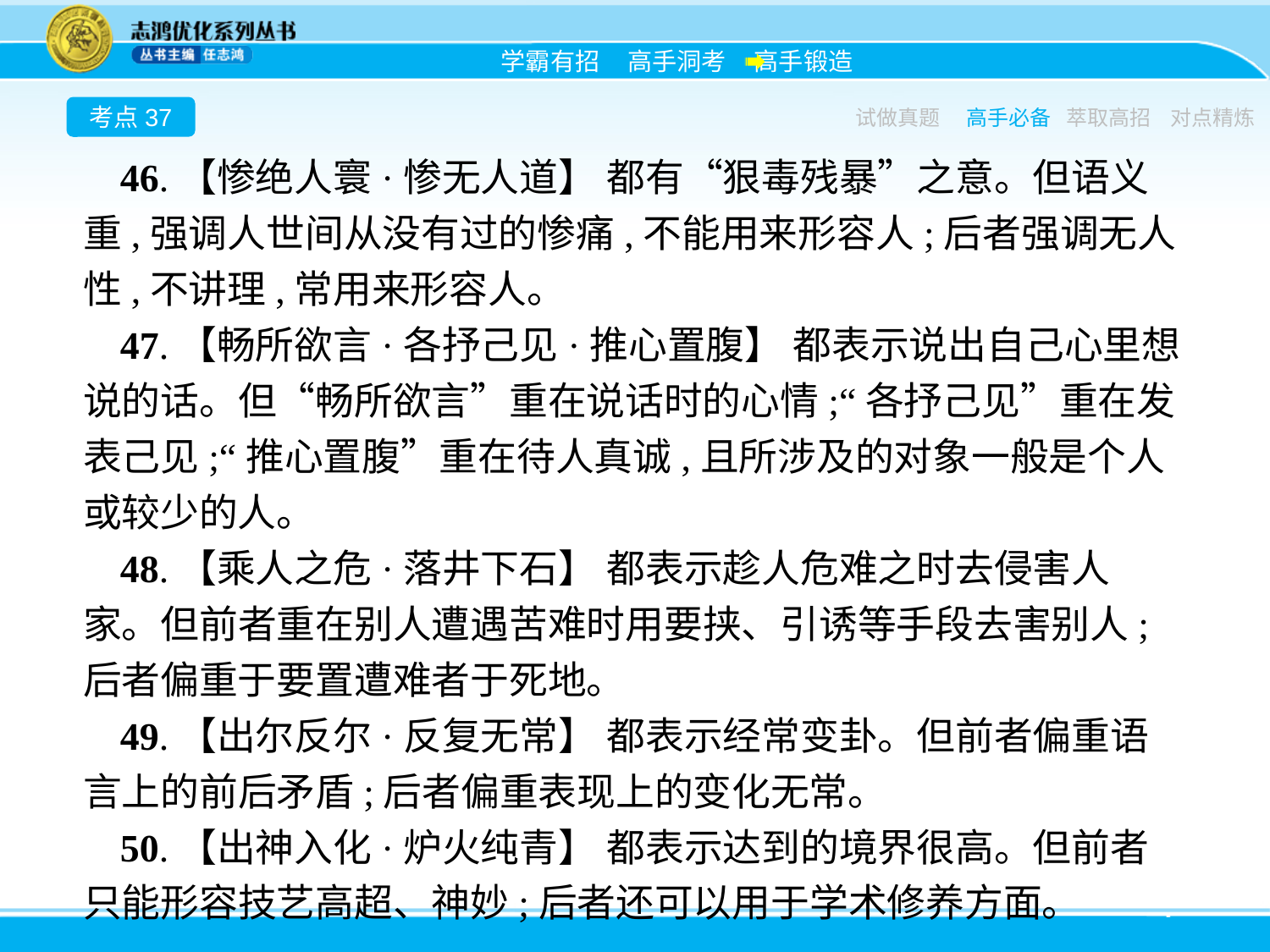

考点37
试做真题
高手必备
萃取高招
对点精炼
46.【惨绝人寰·惨无人道】 都有“狠毒残暴”之意。但语义重,强调人世间从没有过的惨痛,不能用来形容人;后者强调无人性,不讲理,常用来形容人。
47.【畅所欲言·各抒己见·推心置腹】 都表示说出自己心里想说的话。但“畅所欲言”重在说话时的心情;“各抒己见”重在发表己见;“推心置腹”重在待人真诚,且所涉及的对象一般是个人或较少的人。
48.【乘人之危·落井下石】 都表示趁人危难之时去侵害人家。但前者重在别人遭遇苦难时用要挟、引诱等手段去害别人;后者偏重于要置遭难者于死地。
49.【出尔反尔·反复无常】 都表示经常变卦。但前者偏重语言上的前后矛盾;后者偏重表现上的变化无常。
50.【出神入化·炉火纯青】 都表示达到的境界很高。但前者只能形容技艺高超、神妙;后者还可以用于学术修养方面。